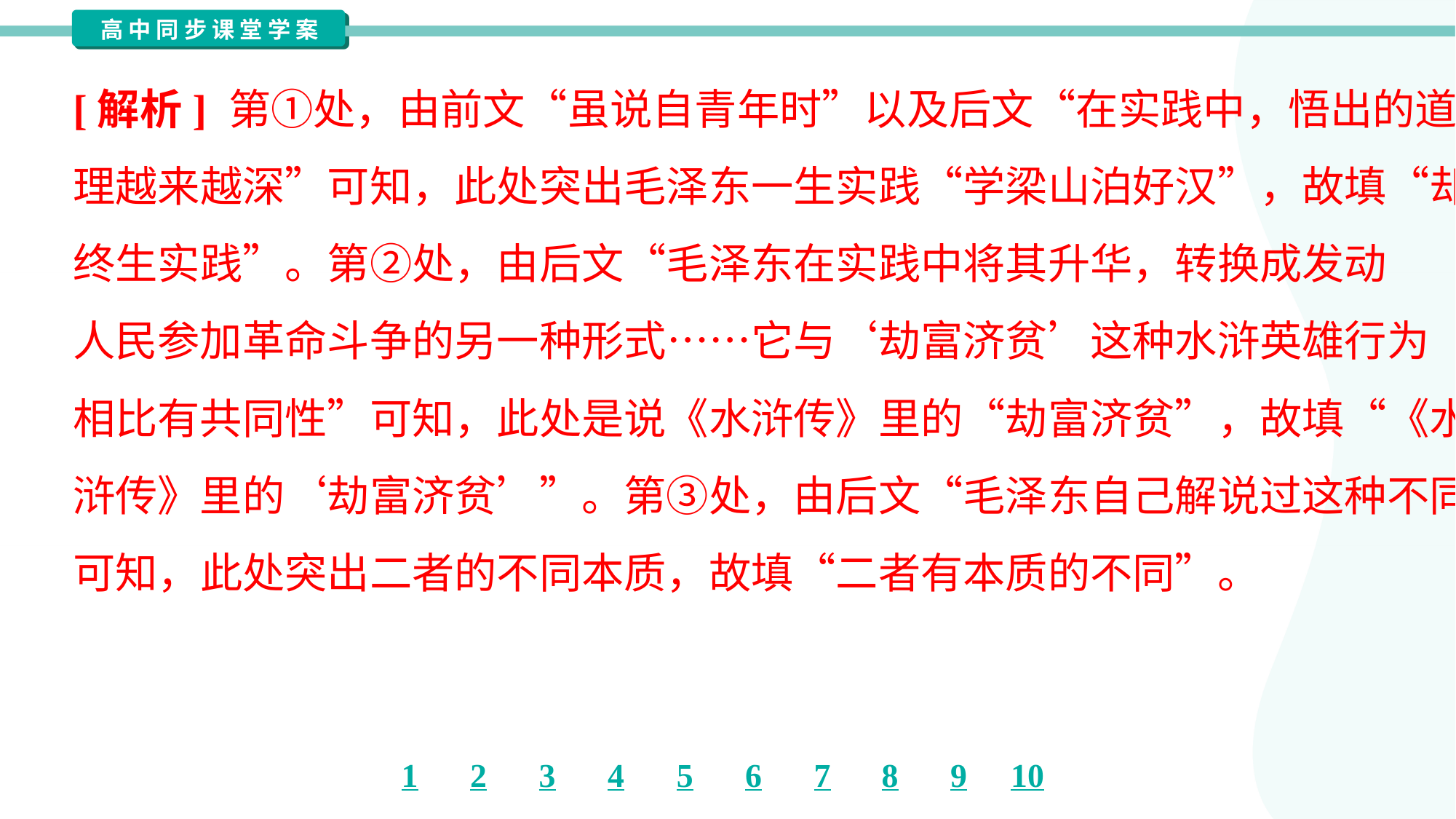

[解析] 第①处，由前文“虽说自青年时”以及后文“在实践中，悟出的道
理越来越深”可知，此处突出毛泽东一生实践“学梁山泊好汉”，故填“却
终生实践”。第②处，由后文“毛泽东在实践中将其升华，转换成发动
人民参加革命斗争的另一种形式……它与‘劫富济贫’这种水浒英雄行为
相比有共同性”可知，此处是说《水浒传》里的“劫富济贫”，故填“《水
浒传》里的‘劫富济贫’”。第③处，由后文“毛泽东自己解说过这种不同”
可知，此处突出二者的不同本质，故填“二者有本质的不同”。